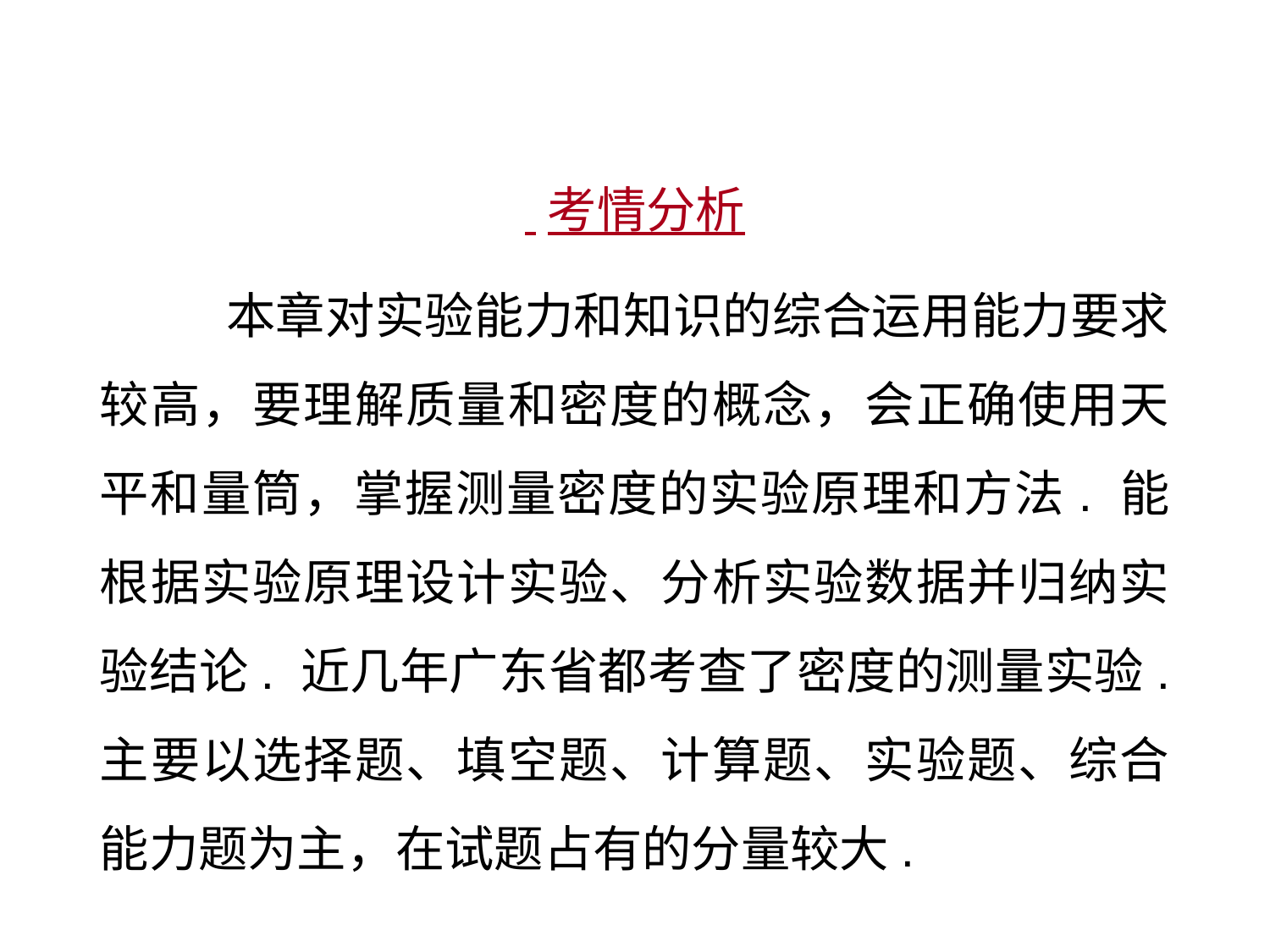

考情分析
 本章对实验能力和知识的综合运用能力要求较高，要理解质量和密度的概念，会正确使用天平和量筒，掌握测量密度的实验原理和方法. 能根据实验原理设计实验、分析实验数据并归纳实验结论. 近几年广东省都考查了密度的测量实验. 主要以选择题、填空题、计算题、实验题、综合能力题为主，在试题占有的分量较大.